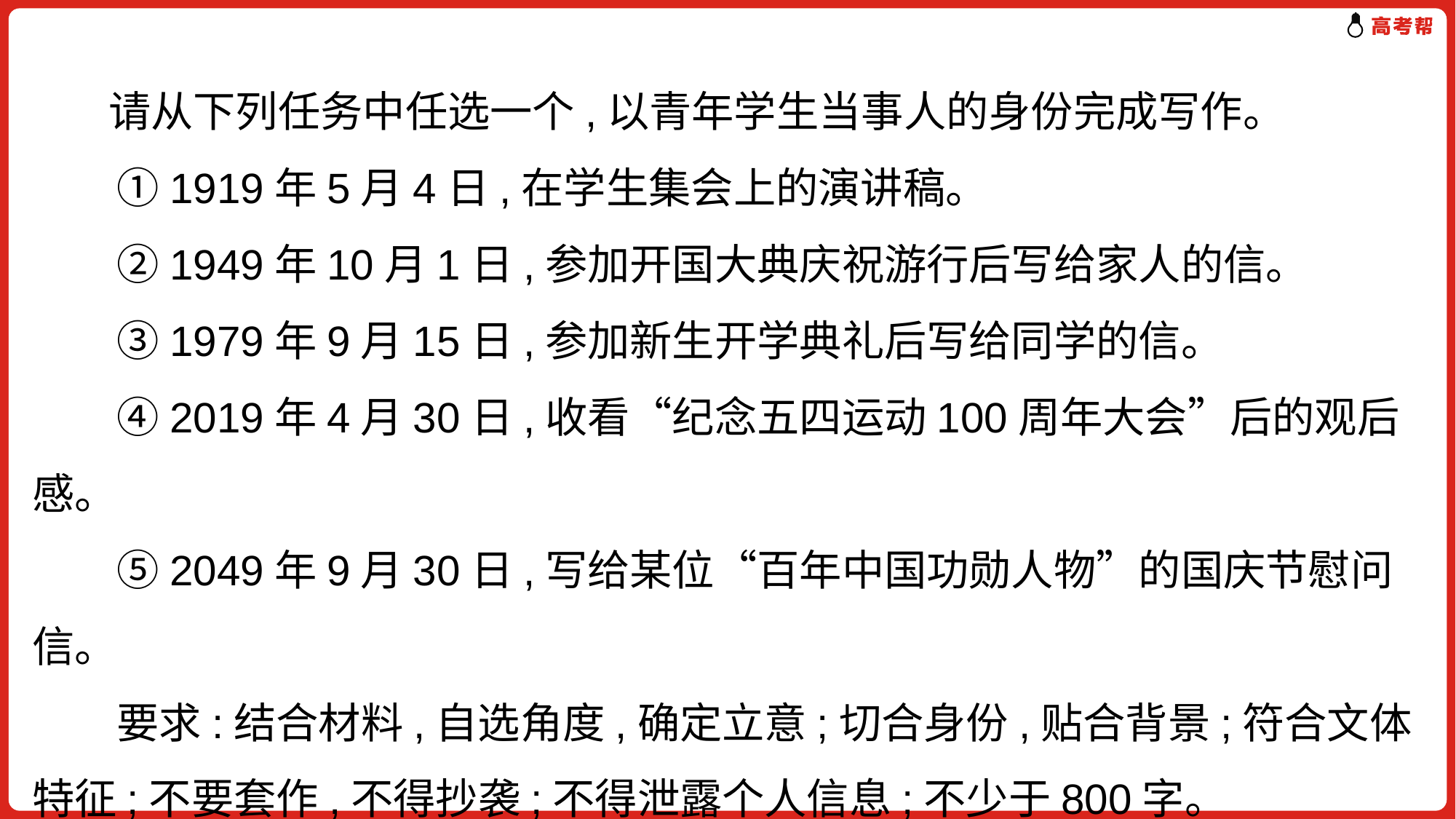

请从下列任务中任选一个,以青年学生当事人的身份完成写作。
　　①1919年5月4日,在学生集会上的演讲稿。
　　②1949年10月1日,参加开国大典庆祝游行后写给家人的信。
　　③1979年9月15日,参加新生开学典礼后写给同学的信。
　　④2019年4月30日,收看“纪念五四运动100周年大会”后的观后感。
　　⑤2049年9月30日,写给某位“百年中国功勋人物”的国庆节慰问信。
　　要求:结合材料,自选角度,确定立意;切合身份,贴合背景;符合文体特征;不要套作,不得抄袭;不得泄露个人信息;不少于800字。